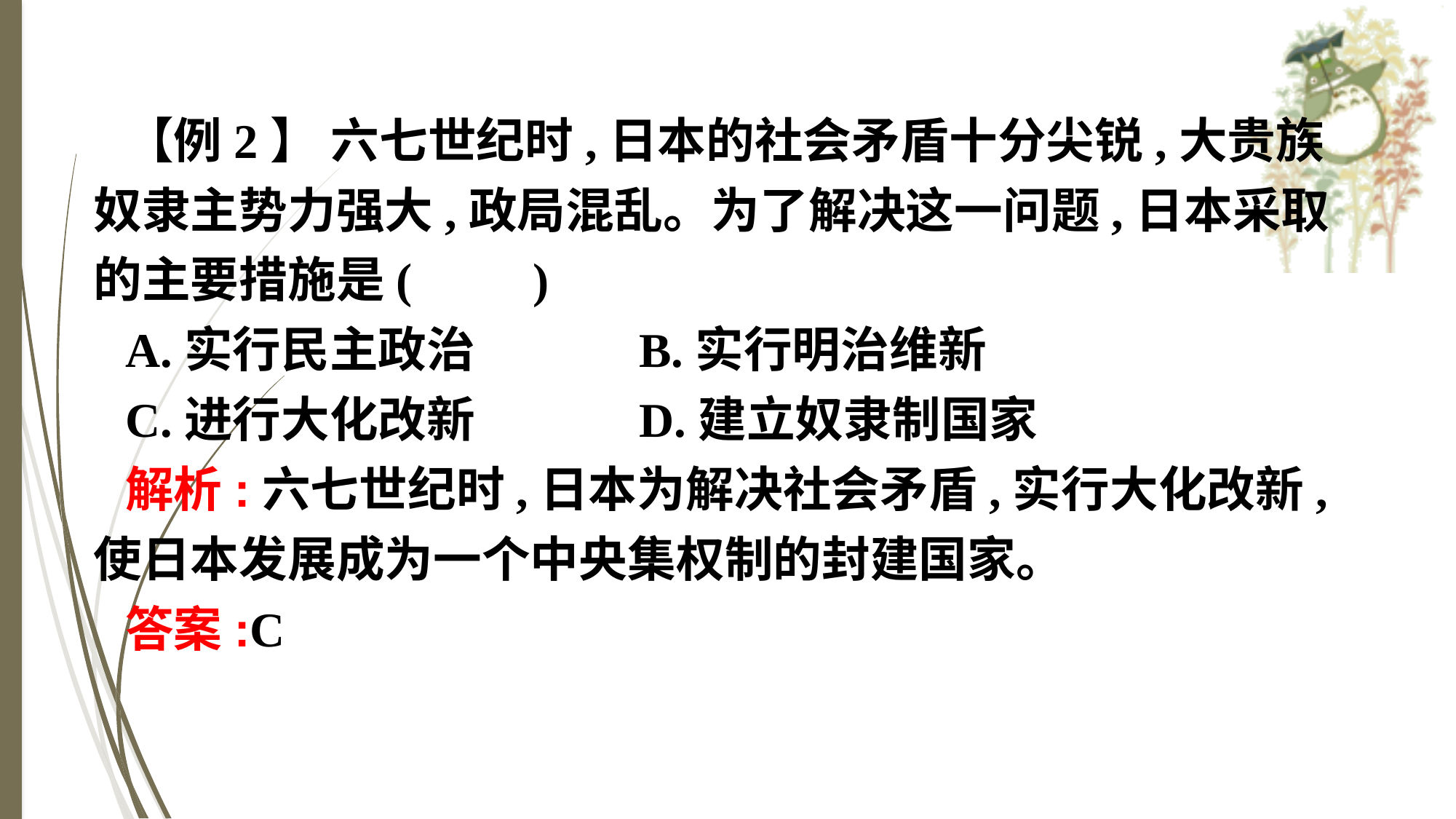

【例2】 六七世纪时,日本的社会矛盾十分尖锐,大贵族奴隶主势力强大,政局混乱。为了解决这一问题,日本采取的主要措施是(　　)
A.实行民主政治		B.实行明治维新
C.进行大化改新		D.建立奴隶制国家
解析:六七世纪时,日本为解决社会矛盾,实行大化改新,使日本发展成为一个中央集权制的封建国家。
答案:C